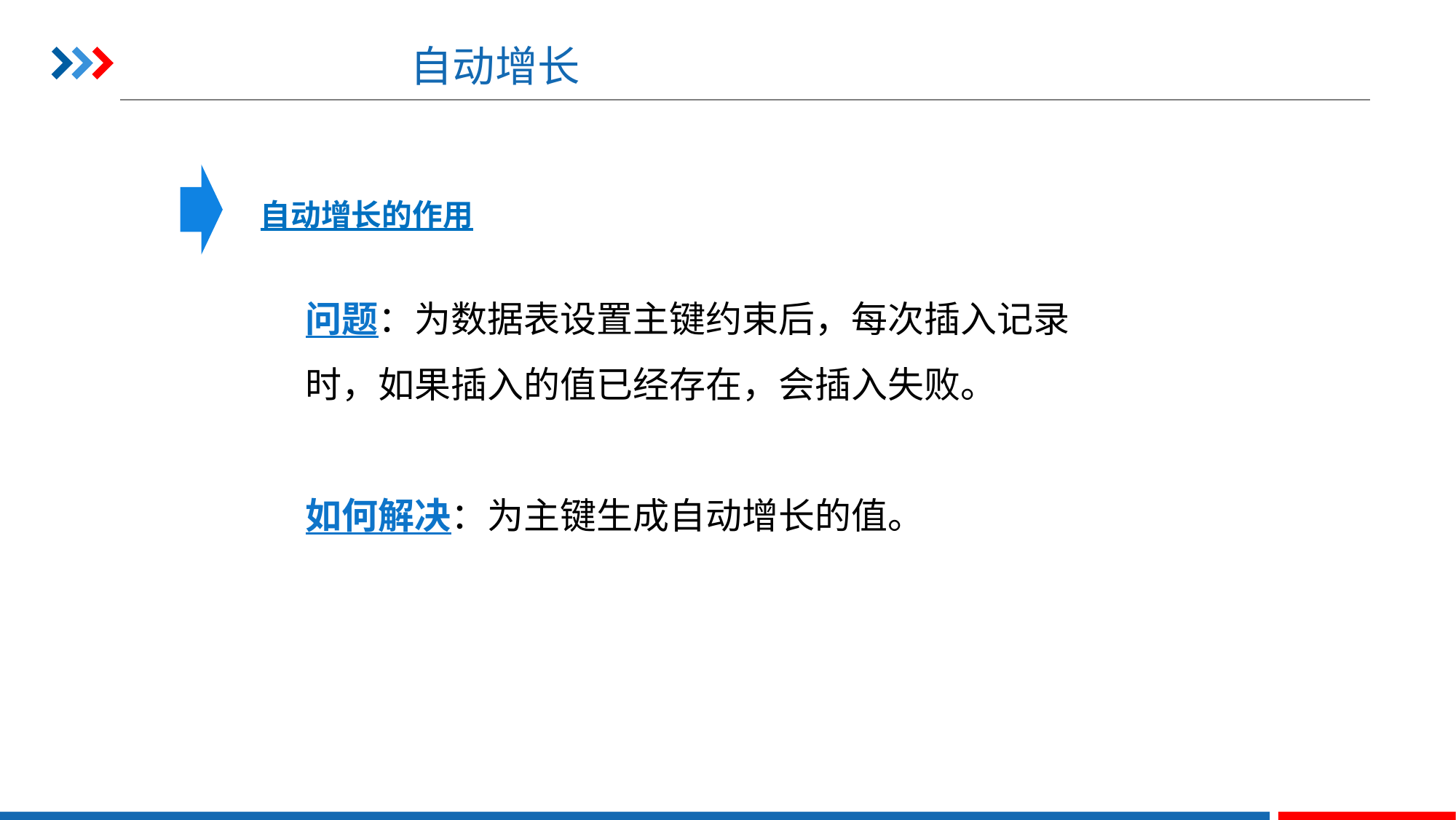

# 自动增长

自动增长的作用
问题：为数据表设置主键约束后，每次插入记录时，如果插入的值已经存在，会插入失败。

如何解决：为主键生成自动增长的值。